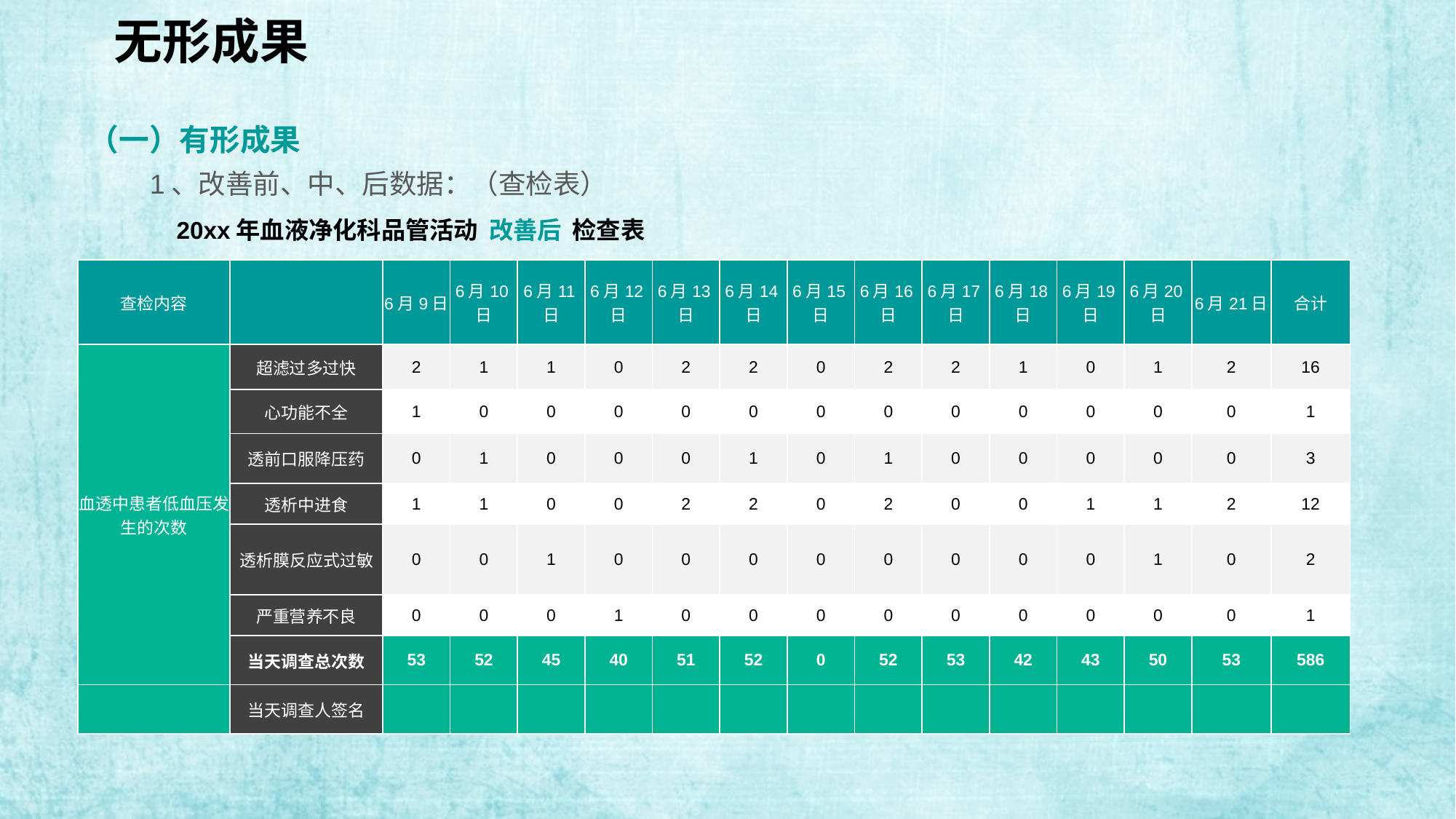

无形成果
（一）有形成果
  1、改善前、中、后数据：（查检表）
20xx年血液净化科品管活动  改善后  检查表
| 查检内容 |  | 6月9日 | 6月10日 | 6月11日 | 6月12日 | 6月13日 | 6月14日 | 6月15日 | 6月16日 | 6月17日 | 6月18日 | 6月19日 | 6月20日 | 6月21日 | 合计 |
| --- | --- | --- | --- | --- | --- | --- | --- | --- | --- | --- | --- | --- | --- | --- | --- |
| 血透中患者低血压发生的次数 | 超滤过多过快 | 2 | 1 | 1 | 0 | 2 | 2 | 0 | 2 | 2 | 1 | 0 | 1 | 2 | 16 |
|  | 心功能不全 | 1 | 0 | 0 | 0 | 0 | 0 | 0 | 0 | 0 | 0 | 0 | 0 | 0 | 1 |
|  | 透前口服降压药 | 0 | 1 | 0 | 0 | 0 | 1 | 0 | 1 | 0 | 0 | 0 | 0 | 0 | 3 |
|  | 透析中进食 | 1 | 1 | 0 | 0 | 2 | 2 | 0 | 2 | 0 | 0 | 1 | 1 | 2 | 12 |
|  | 透析膜反应式过敏 | 0 | 0 | 1 | 0 | 0 | 0 | 0 | 0 | 0 | 0 | 0 | 1 | 0 | 2 |
|  | 严重营养不良 | 0 | 0 | 0 | 1 | 0 | 0 | 0 | 0 | 0 | 0 | 0 | 0 | 0 | 1 |
|  | 当天调查总次数 | 53 | 52 | 45 | 40 | 51 | 52 | 0 | 52 | 53 | 42 | 43 | 50 | 53 | 586 |
|  | 当天调查人签名 |  |  |  |  |  |  |  |  |  |  |  |  |  |  |